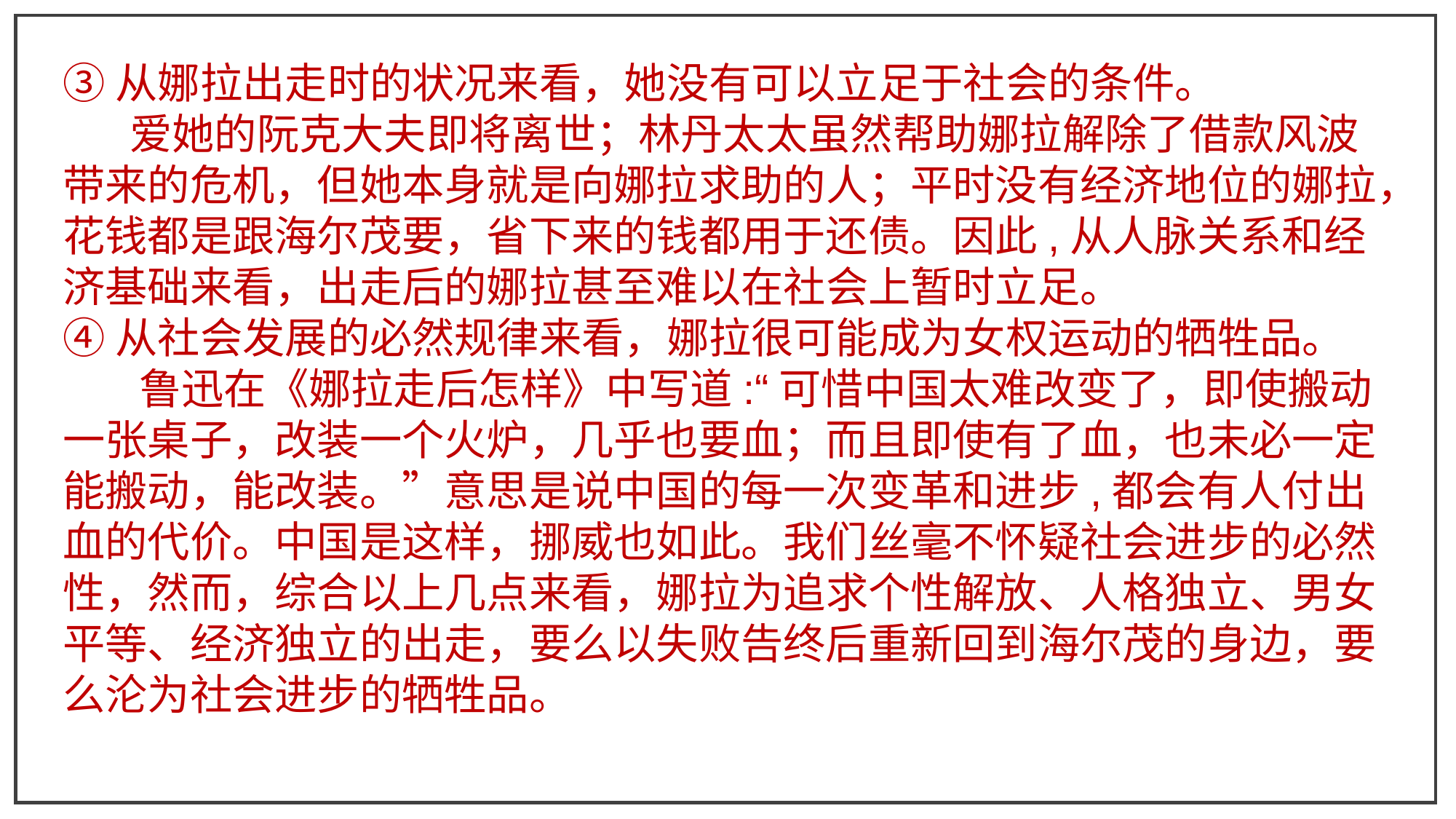

③从娜拉出走时的状况来看，她没有可以立足于社会的条件。
      爱她的阮克大夫即将离世；林丹太太虽然帮助娜拉解除了借款风波带来的危机，但她本身就是向娜拉求助的人；平时没有经济地位的娜拉，花钱都是跟海尔茂要，省下来的钱都用于还债。因此,从人脉关系和经济基础来看，出走后的娜拉甚至难以在社会上暂时立足。
④从社会发展的必然规律来看，娜拉很可能成为女权运动的牺牲品。
       鲁迅在《娜拉走后怎样》中写道:“可惜中国太难改变了，即使搬动一张桌子，改装一个火炉，几乎也要血；而且即使有了血，也未必一定能搬动，能改装。”意思是说中国的每一次变革和进步,都会有人付出血的代价。中国是这样，挪威也如此。我们丝毫不怀疑社会进步的必然性，然而，综合以上几点来看，娜拉为追求个性解放、人格独立、男女平等、经济独立的出走，要么以失败告终后重新回到海尔茂的身边，要么沦为社会进步的牺牲品。